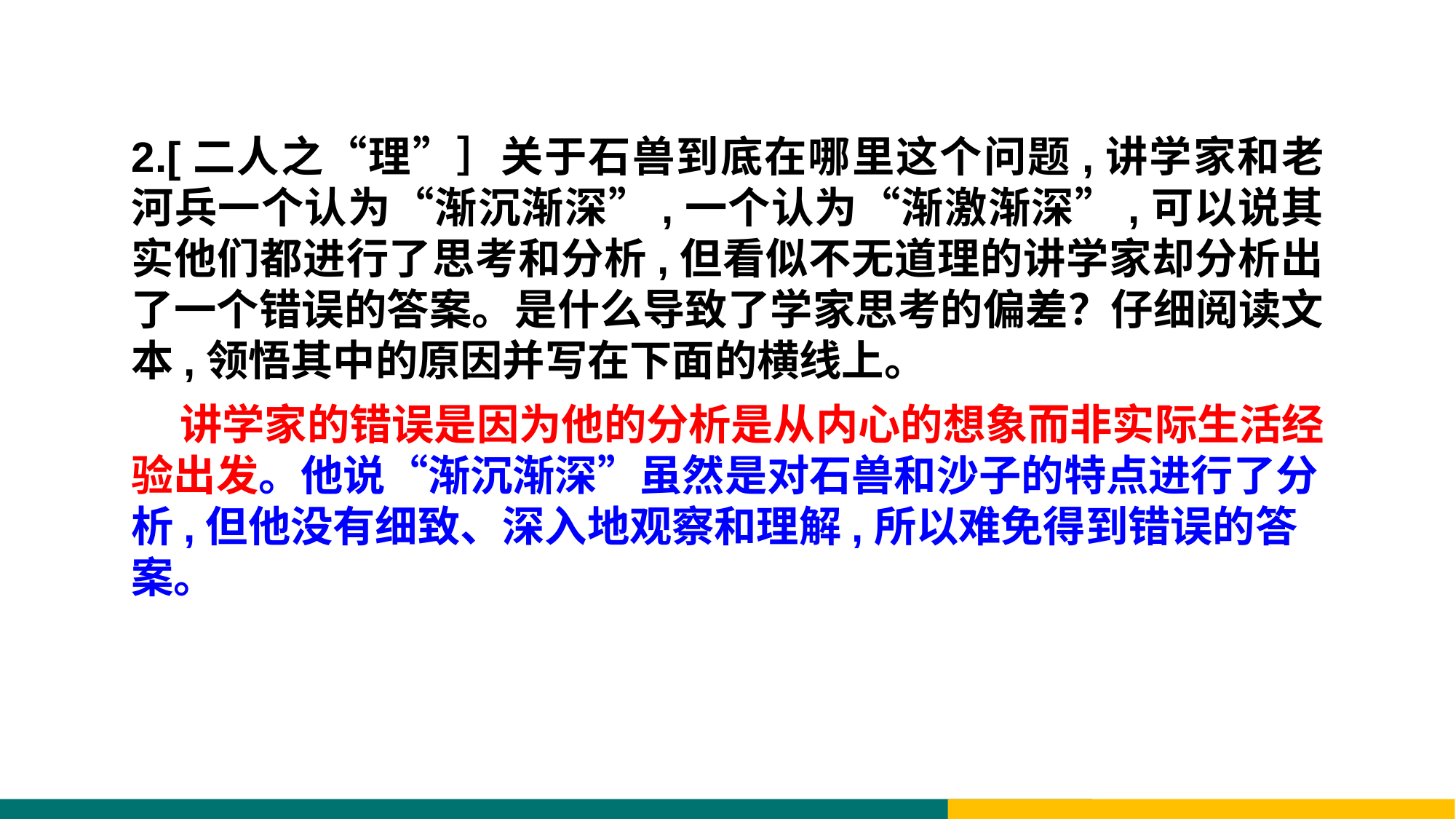

2.[二人之“理”］关于石兽到底在哪里这个问题,讲学家和老河兵一个认为“渐沉渐深”,一个认为“渐激渐深”,可以说其实他们都进行了思考和分析,但看似不无道理的讲学家却分析出了一个错误的答案。是什么导致了学家思考的偏差？仔细阅读文本,领悟其中的原因并写在下面的横线上。
    讲学家的错误是因为他的分析是从内心的想象而非实际生活经验出发。他说“渐沉渐深”虽然是对石兽和沙子的特点进行了分析,但他没有细致、深入地观察和理解,所以难免得到错误的答案。